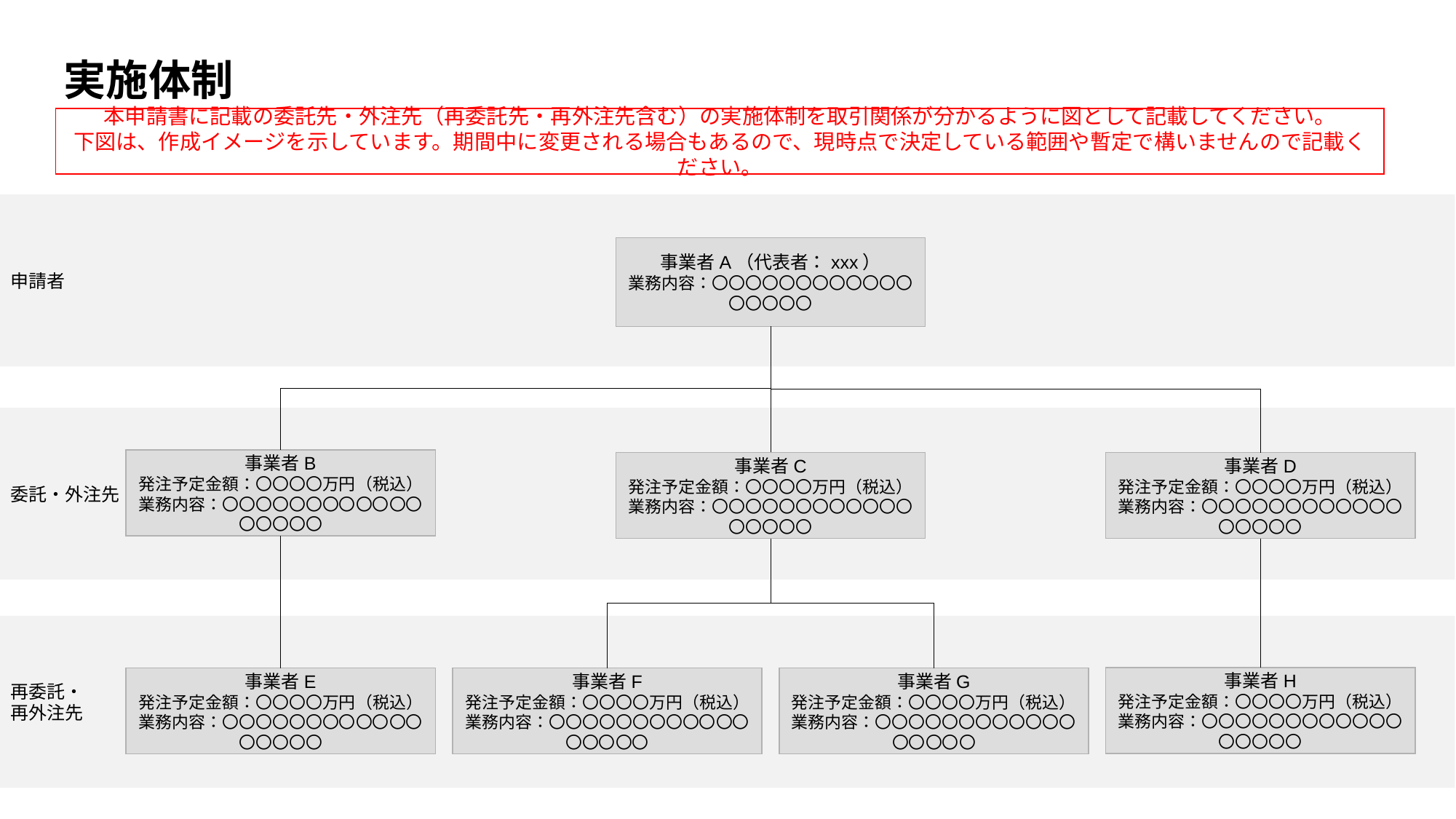

# 実施体制
本申請書に記載の委託先・外注先（再委託先・再外注先含む）の実施体制を取引関係が分かるように図として記載してください。
下図は、作成イメージを示しています。期間中に変更される場合もあるので、現時点で決定している範囲や暫定で構いませんので記載ください。
申請者
事業者A（代表者：xxx）
業務内容：〇〇〇〇〇〇〇〇〇〇〇〇〇〇〇〇〇
委託・外注先
事業者B
発注予定金額：〇〇〇〇万円（税込）
業務内容：〇〇〇〇〇〇〇〇〇〇〇〇〇〇〇〇〇
事業者C
発注予定金額：〇〇〇〇万円（税込）
業務内容：〇〇〇〇〇〇〇〇〇〇〇〇〇〇〇〇〇
事業者D
発注予定金額：〇〇〇〇万円（税込）
業務内容：〇〇〇〇〇〇〇〇〇〇〇〇〇〇〇〇〇
再委託・
再外注先
事業者H
発注予定金額：〇〇〇〇万円（税込）
業務内容：〇〇〇〇〇〇〇〇〇〇〇〇〇〇〇〇〇
事業者E
発注予定金額：〇〇〇〇万円（税込）
業務内容：〇〇〇〇〇〇〇〇〇〇〇〇〇〇〇〇〇
事業者F
発注予定金額：〇〇〇〇万円（税込）
業務内容：〇〇〇〇〇〇〇〇〇〇〇〇〇〇〇〇〇
事業者G
発注予定金額：〇〇〇〇万円（税込）
業務内容：〇〇〇〇〇〇〇〇〇〇〇〇〇〇〇〇〇